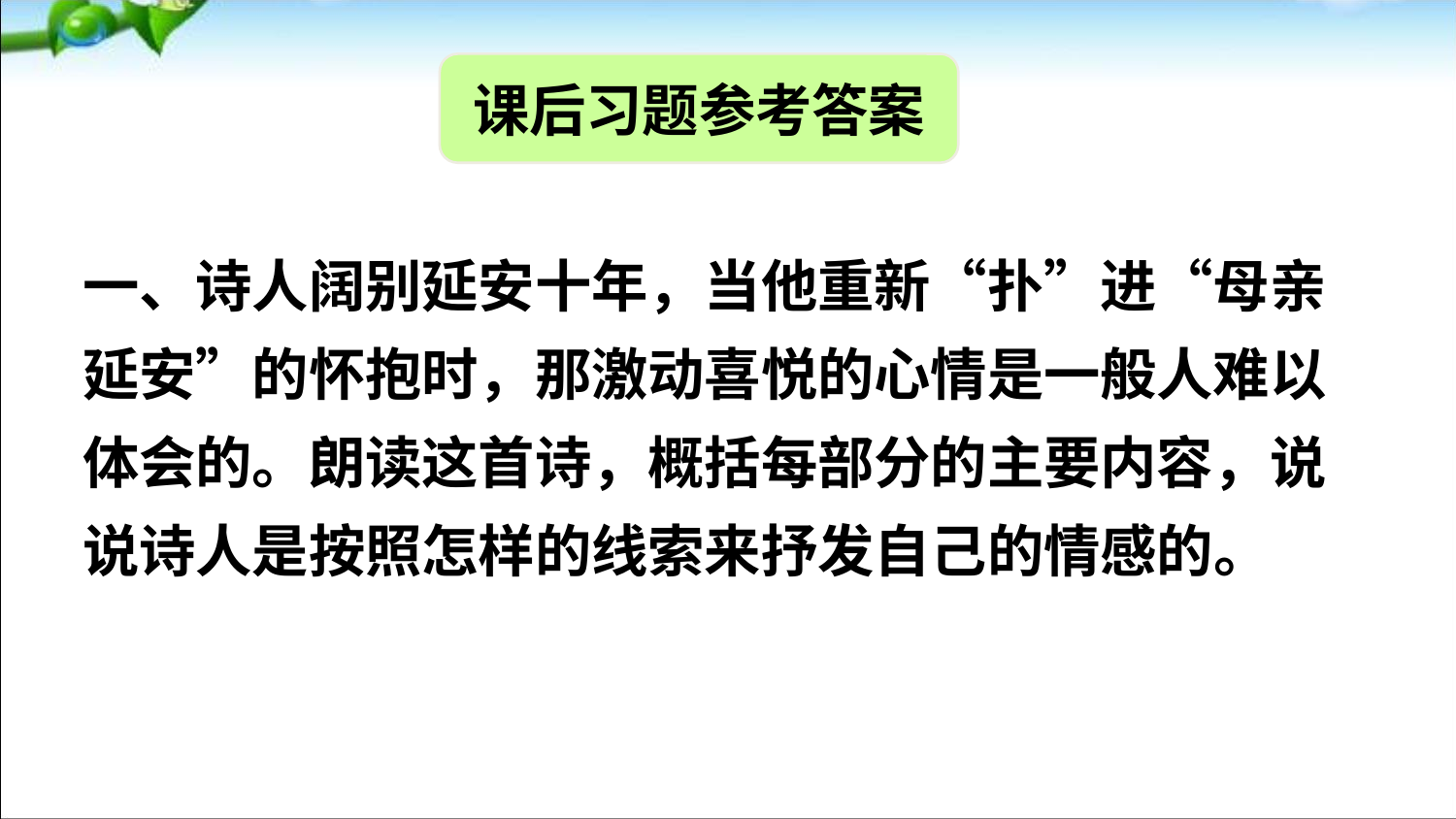

课后习题参考答案
一、诗人阔别延安十年，当他重新“扑”进“母亲延安”的怀抱时，那激动喜悦的心情是一般人难以体会的。朗读这首诗，概括每部分的主要内容，说说诗人是按照怎样的线索来抒发自己的情感的。